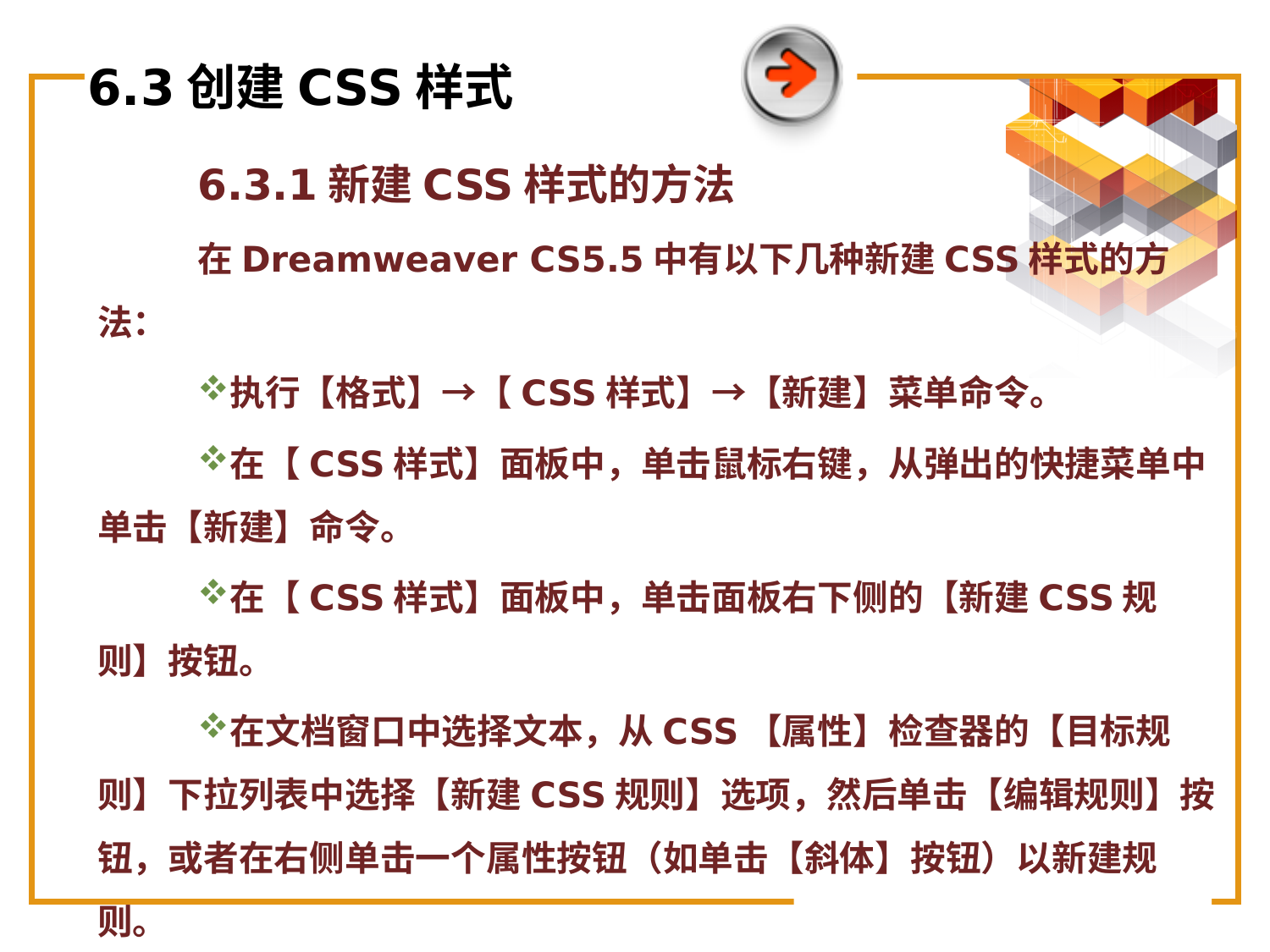

# 6.3创建CSS样式
6.3.1新建CSS样式的方法
在Dreamweaver CS5.5中有以下几种新建CSS样式的方法：
执行【格式】→【CSS样式】→【新建】菜单命令。
在【CSS样式】面板中，单击鼠标右键，从弹出的快捷菜单中单击【新建】命令。
在【CSS样式】面板中，单击面板右下侧的【新建CSS规则】按钮。
在文档窗口中选择文本，从CSS【属性】检查器的【目标规则】下拉列表中选择【新建CSS规则】选项，然后单击【编辑规则】按钮，或者在右侧单击一个属性按钮（如单击【斜体】按钮）以新建规则。